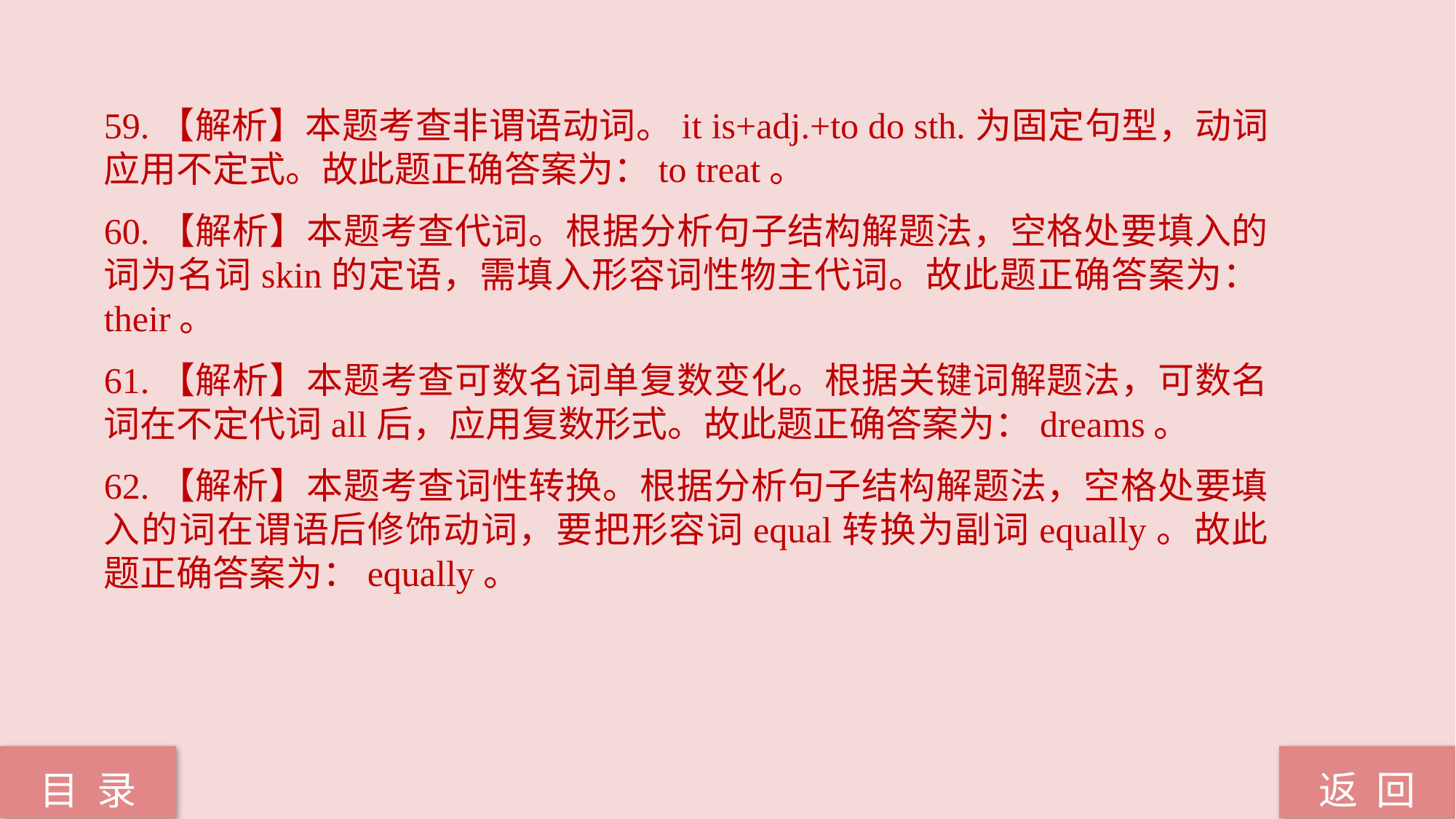

59.【解析】本题考查非谓语动词。it is+adj.+to do sth.为固定句型，动词应用不定式。故此题正确答案为：to treat。
60.【解析】本题考查代词。根据分析句子结构解题法，空格处要填入的词为名词skin的定语，需填入形容词性物主代词。故此题正确答案为：their。
61.【解析】本题考查可数名词单复数变化。根据关键词解题法，可数名词在不定代词all后，应用复数形式。故此题正确答案为：dreams。
62.【解析】本题考查词性转换。根据分析句子结构解题法，空格处要填入的词在谓语后修饰动词，要把形容词equal转换为副词equally。故此题正确答案为：equally。
返  回